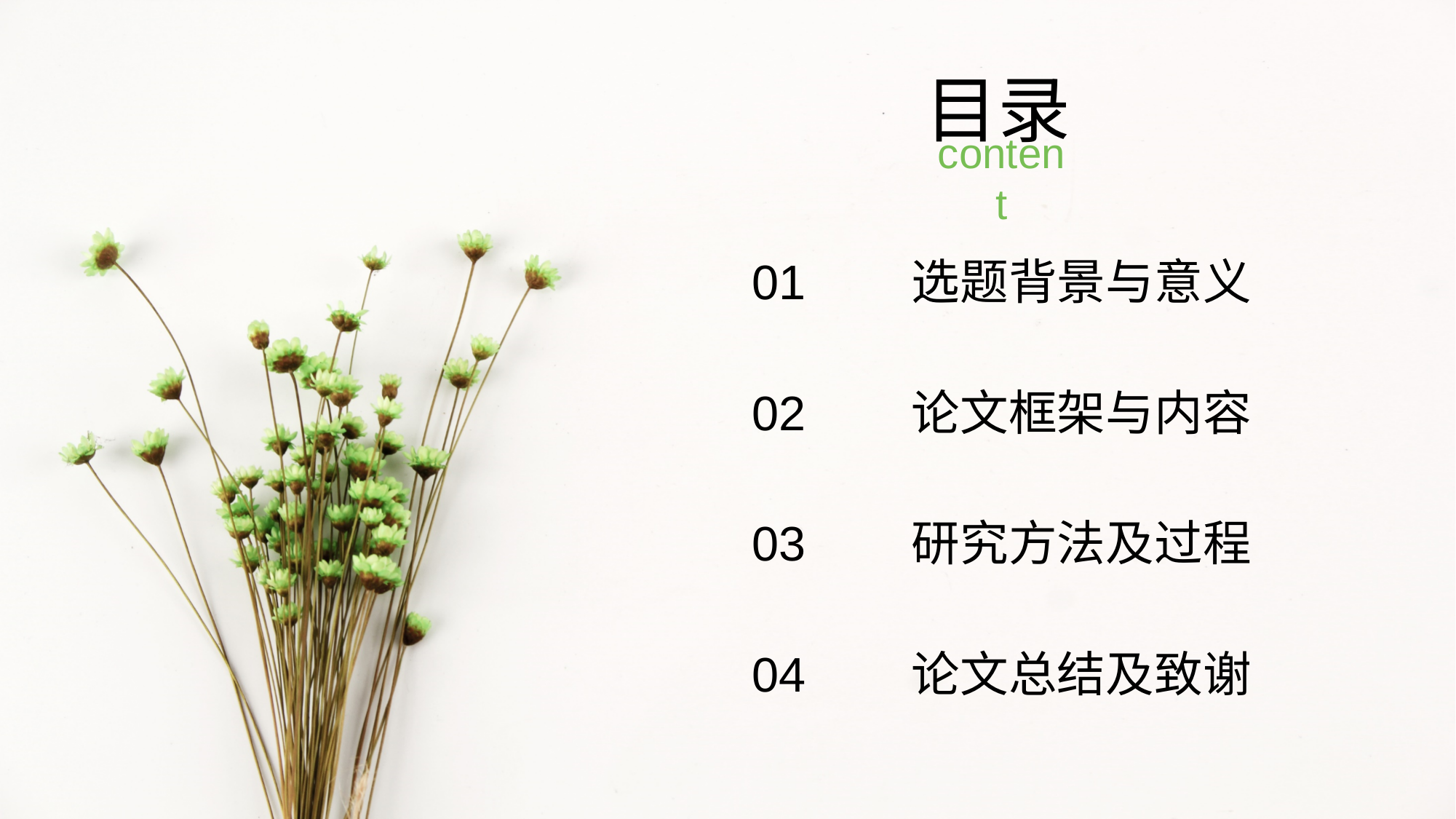

目录
content
01       选题背景与意义
02       论文框架与内容
03       研究方法及过程
04       论文总结及致谢